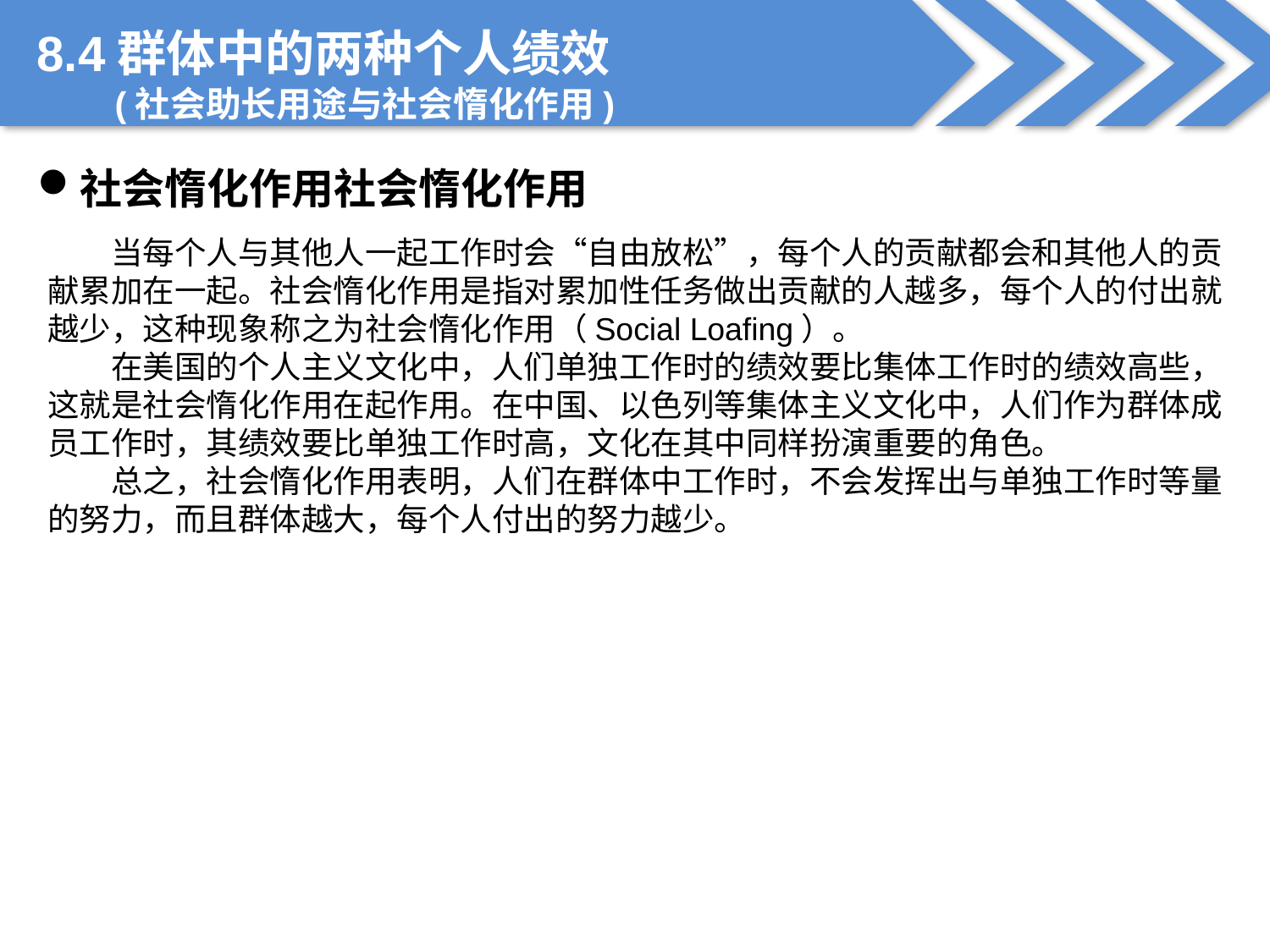

8.4群体中的两种个人绩效
        (社会助长用途与社会惰化作用)

社会惰化作用社会惰化作用
当每个人与其他人一起工作时会“自由放松”，每个人的贡献都会和其他人的贡献累加在一起。社会惰化作用是指对累加性任务做出贡献的人越多，每个人的付出就越少，这种现象称之为社会惰化作用（Social Loafing）。
在美国的个人主义文化中，人们单独工作时的绩效要比集体工作时的绩效高些，这就是社会惰化作用在起作用。在中国、以色列等集体主义文化中，人们作为群体成员工作时，其绩效要比单独工作时高，文化在其中同样扮演重要的角色。
总之，社会惰化作用表明，人们在群体中工作时，不会发挥出与单独工作时等量的努力，而且群体越大，每个人付出的努力越少。